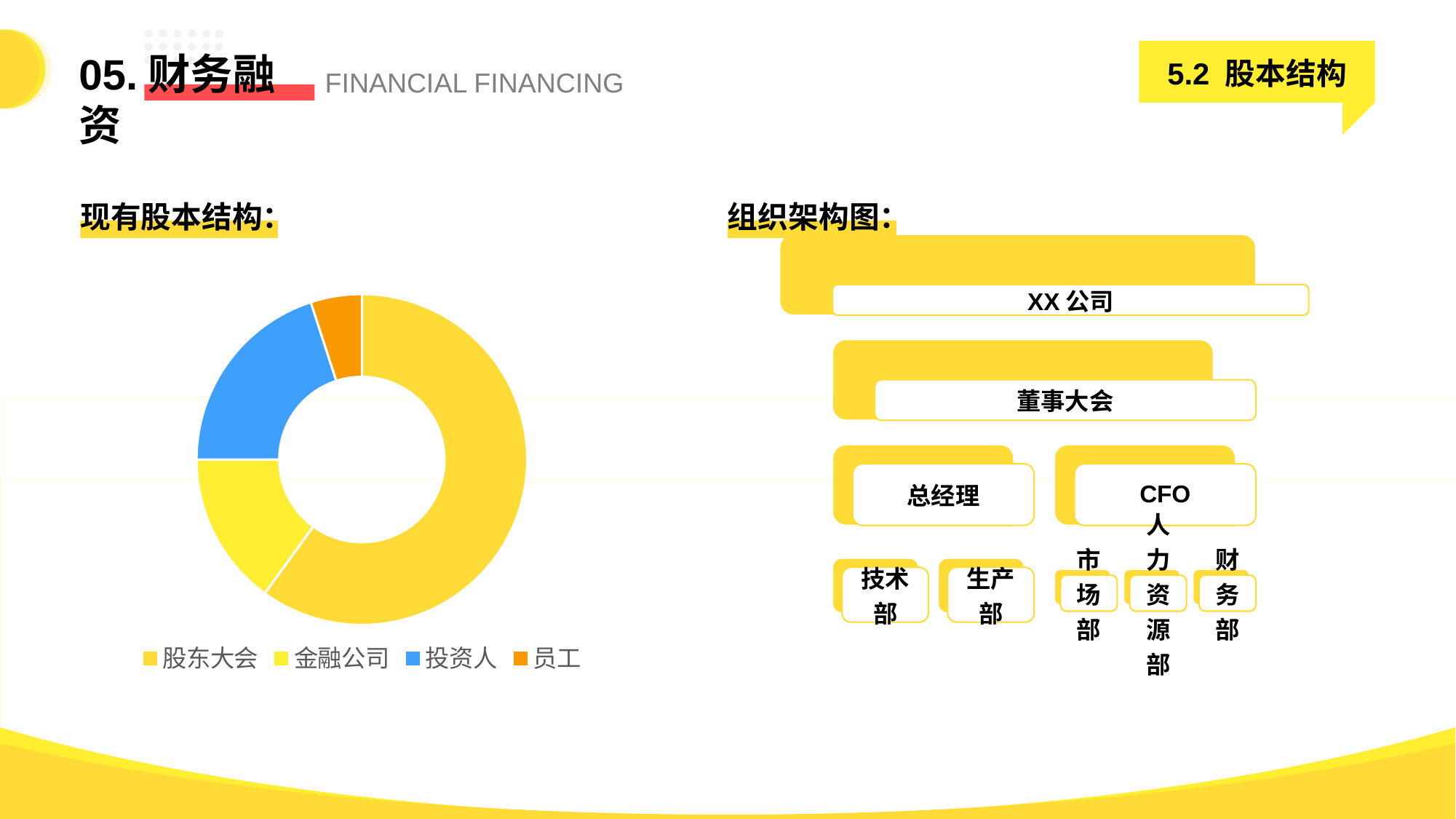

5.2 股本结构

05.财务融资
FINANCIAL FINANCING
现有股本结构：
组织架构图：

董事大会
总经理
技术部
生产部
CFO
市场部
人力资源部
财务部
XX公司

### Chart

| Category | 股份占比 |
|---|---|
| 股东大会 | 60.0 |
| 金融公司 | 15.0 |
| 投资人 | 20.0 |
| 员工 | 5.0 |